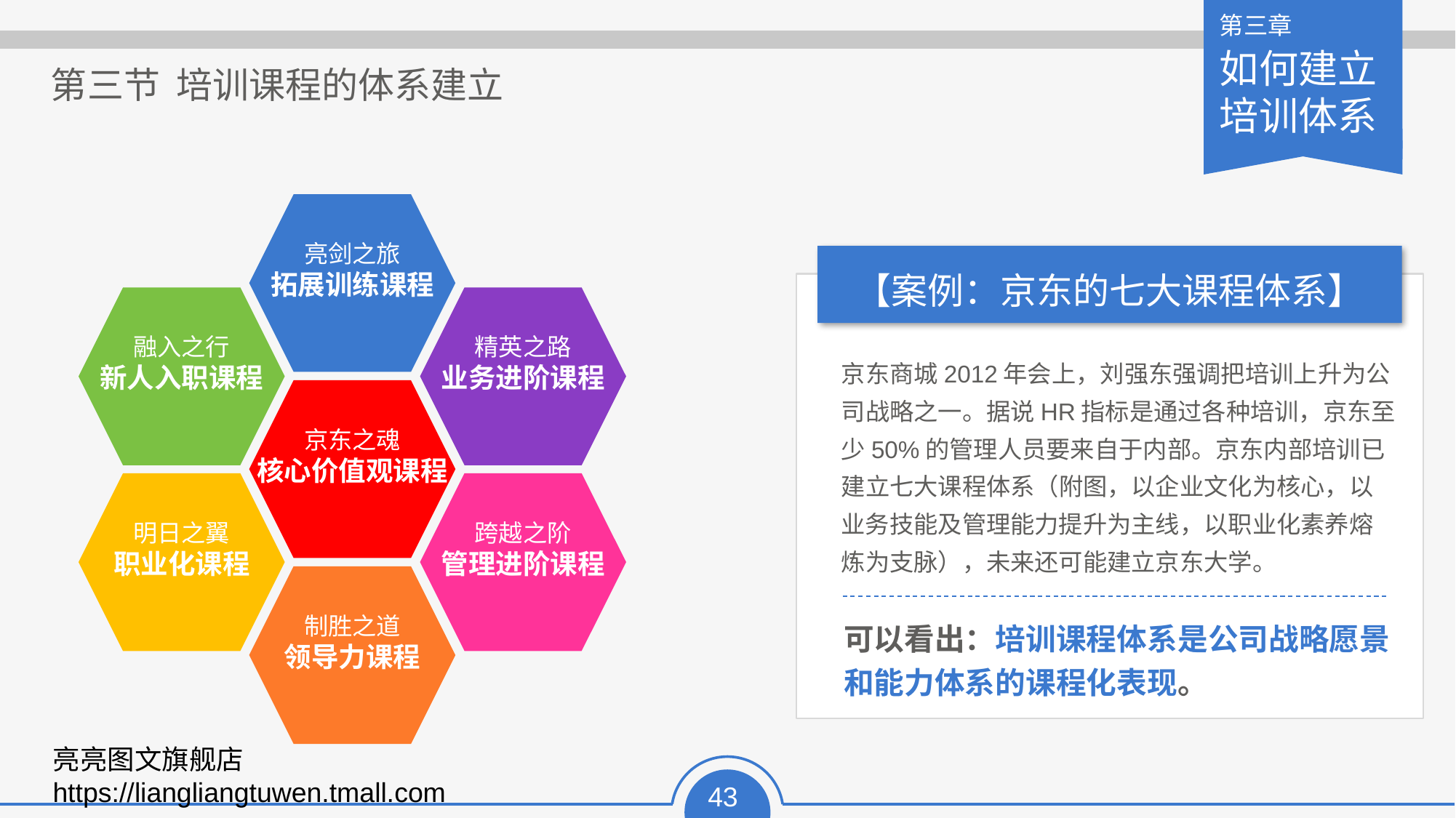

第三节  培训课程的体系建立

亮剑之旅
拓展训练课程
【案例：京东的七大课程体系】

融入之行
新人入职课程

精英之路
业务进阶课程
京东商城2012年会上，刘强东强调把培训上升为公司战略之一。据说HR指标是通过各种培训，京东至少50%的管理人员要来自于内部。京东内部培训已建立七大课程体系（附图，以企业文化为核心，以业务技能及管理能力提升为主线，以职业化素养熔炼为支脉），未来还可能建立京东大学。

京东之魂
核心价值观课程

明日之翼
职业化课程

跨越之阶
管理进阶课程

制胜之道
领导力课程
可以看出：培训课程体系是公司战略愿景和能力体系的课程化表现。
亮亮图文旗舰店  https://liangliangtuwen.tmall.com